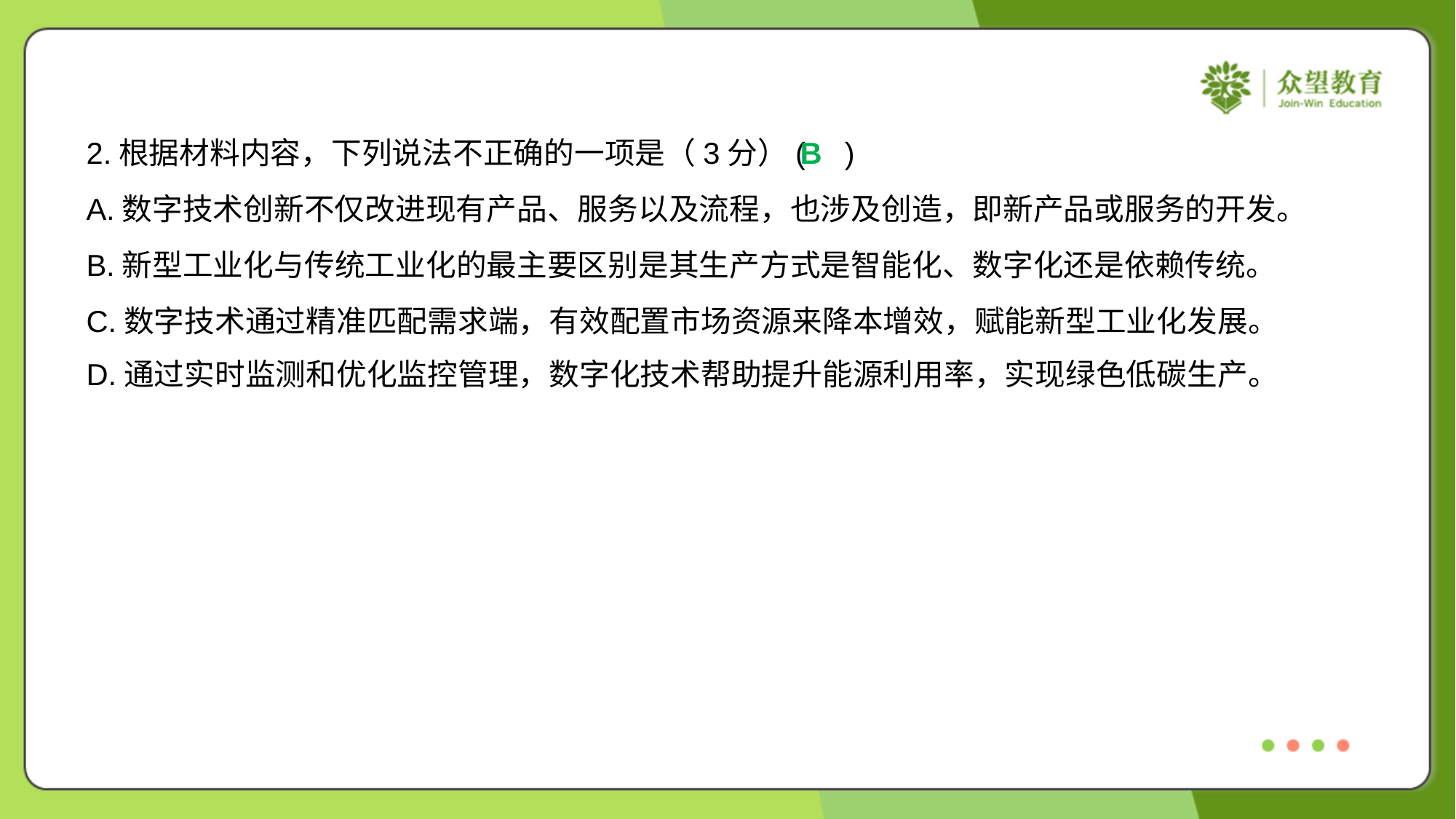

2.根据材料内容，下列说法不正确的一项是（3分）(     )
B
A.数字技术创新不仅改进现有产品、服务以及流程，也涉及创造，即新产品或服务的开发。
B.新型工业化与传统工业化的最主要区别是其生产方式是智能化、数字化还是依赖传统。
C.数字技术通过精准匹配需求端，有效配置市场资源来降本增效，赋能新型工业化发展。
D.通过实时监测和优化监控管理，数字化技术帮助提升能源利用率，实现绿色低碳生产。